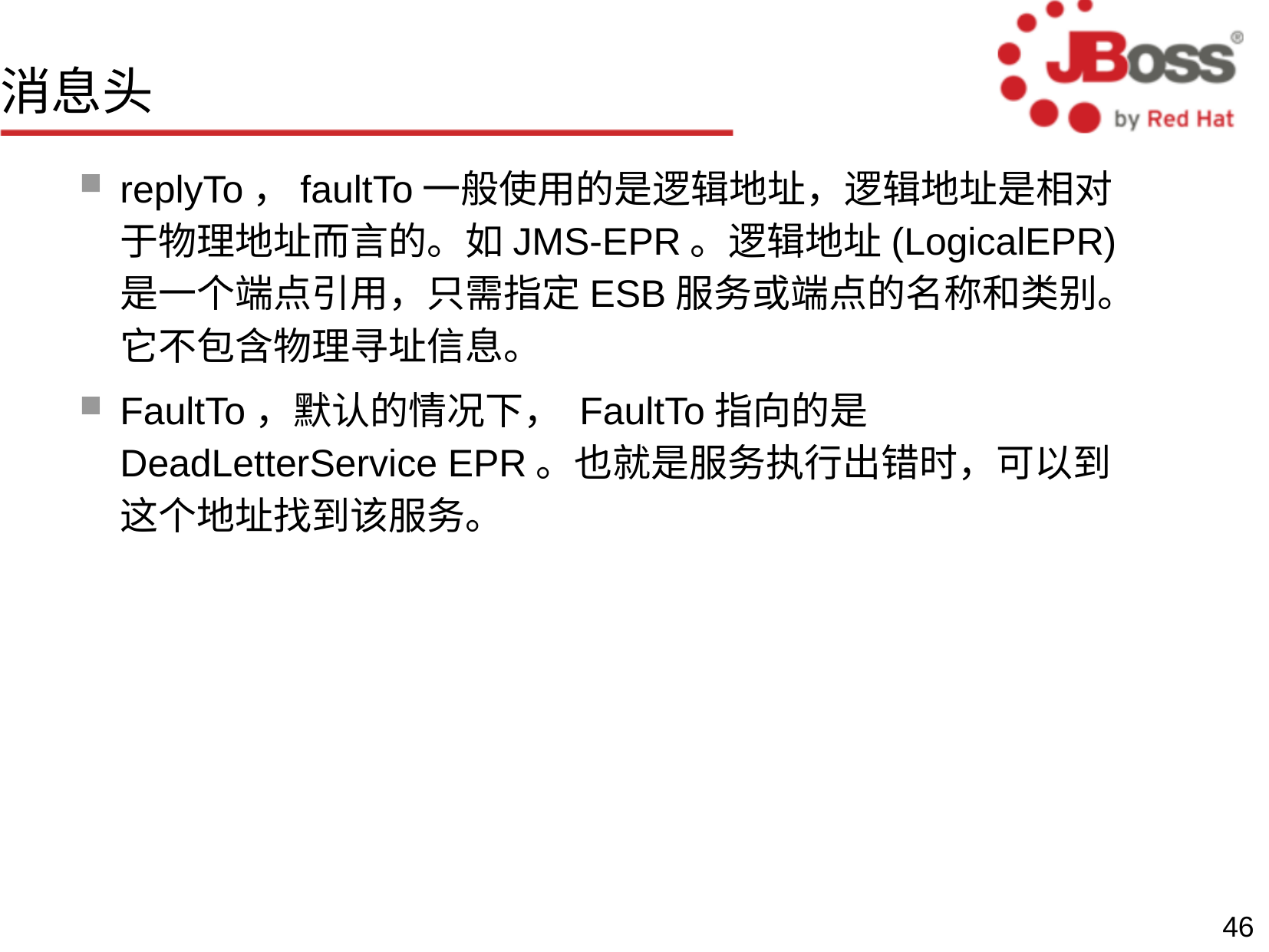

# 消息头
replyTo，faultTo一般使用的是逻辑地址，逻辑地址是相对于物理地址而言的。如JMS-EPR。逻辑地址(LogicalEPR)是一个端点引用，只需指定ESB服务或端点的名称和类别。它不包含物理寻址信息。
FaultTo，默认的情况下， FaultTo指向的是DeadLetterService EPR。也就是服务执行出错时，可以到这个地址找到该服务。